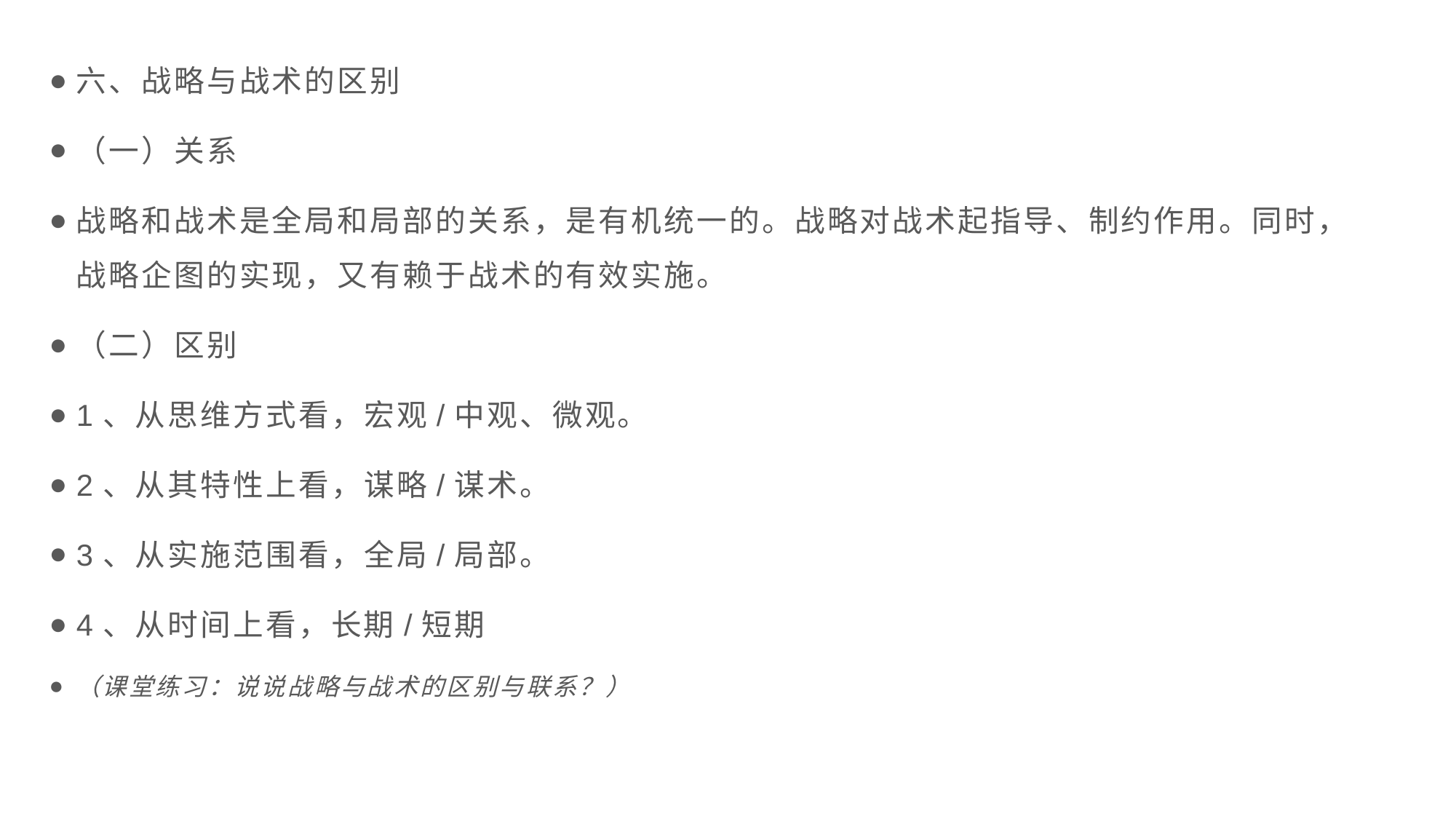

六、战略与战术的区别
（一）关系
战略和战术是全局和局部的关系，是有机统一的。战略对战术起指导、制约作用。同时，战略企图的实现，又有赖于战术的有效实施。
（二）区别
1、从思维方式看，宏观/中观、微观。
2、从其特性上看，谋略/谋术。
3、从实施范围看，全局/局部。
4、从时间上看，长期/短期
（课堂练习：说说战略与战术的区别与联系？）

26